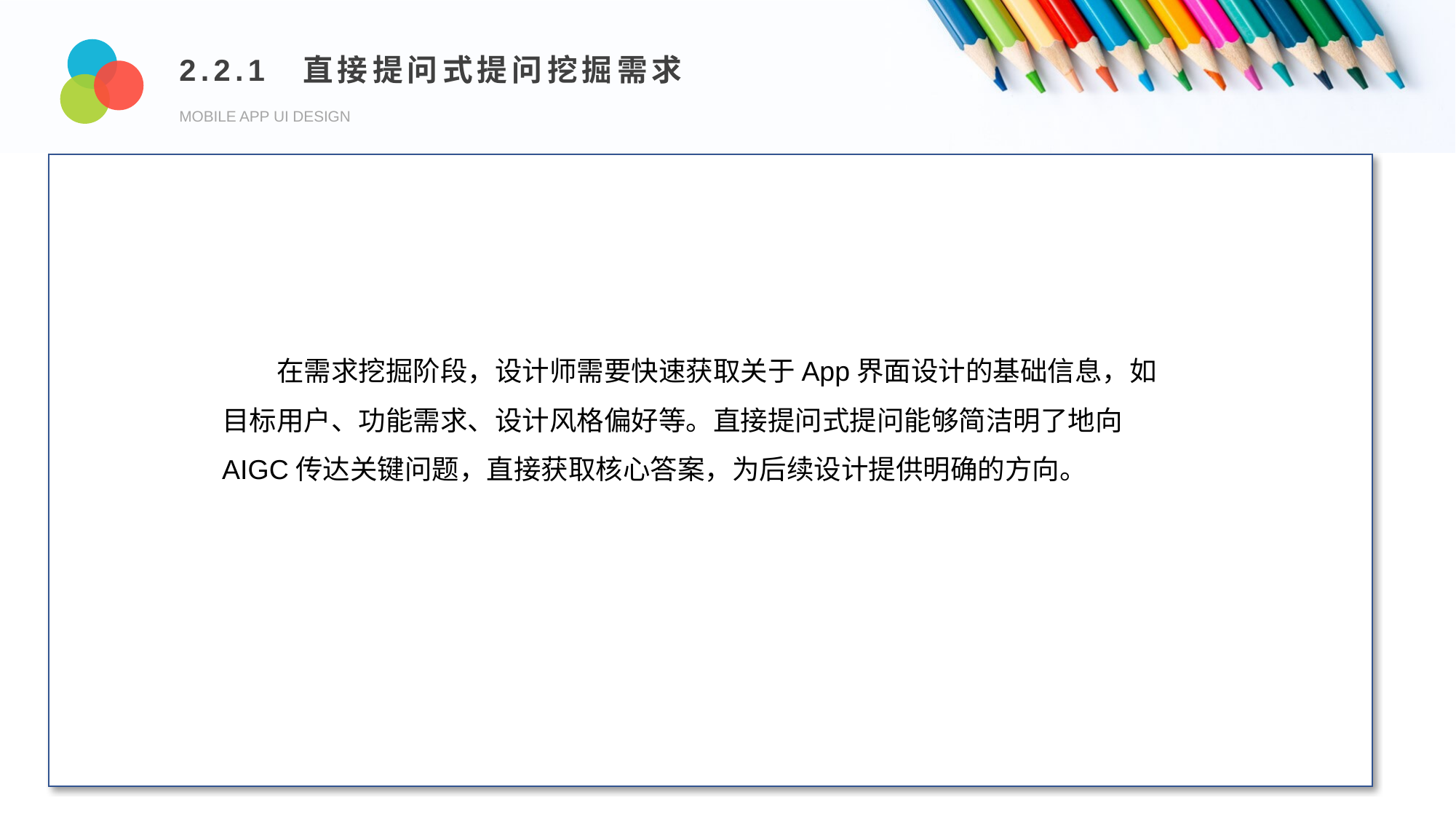

2.2.1  直接提问式提问挖掘需求
MOBILE APP UI DESIGN
Design and Production
在需求挖掘阶段，设计师需要快速获取关于App界面设计的基础信息，如目标用户、功能需求、设计风格偏好等。直接提问式提问能够简洁明了地向AIGC传达关键问题，直接获取核心答案，为后续设计提供明确的方向。